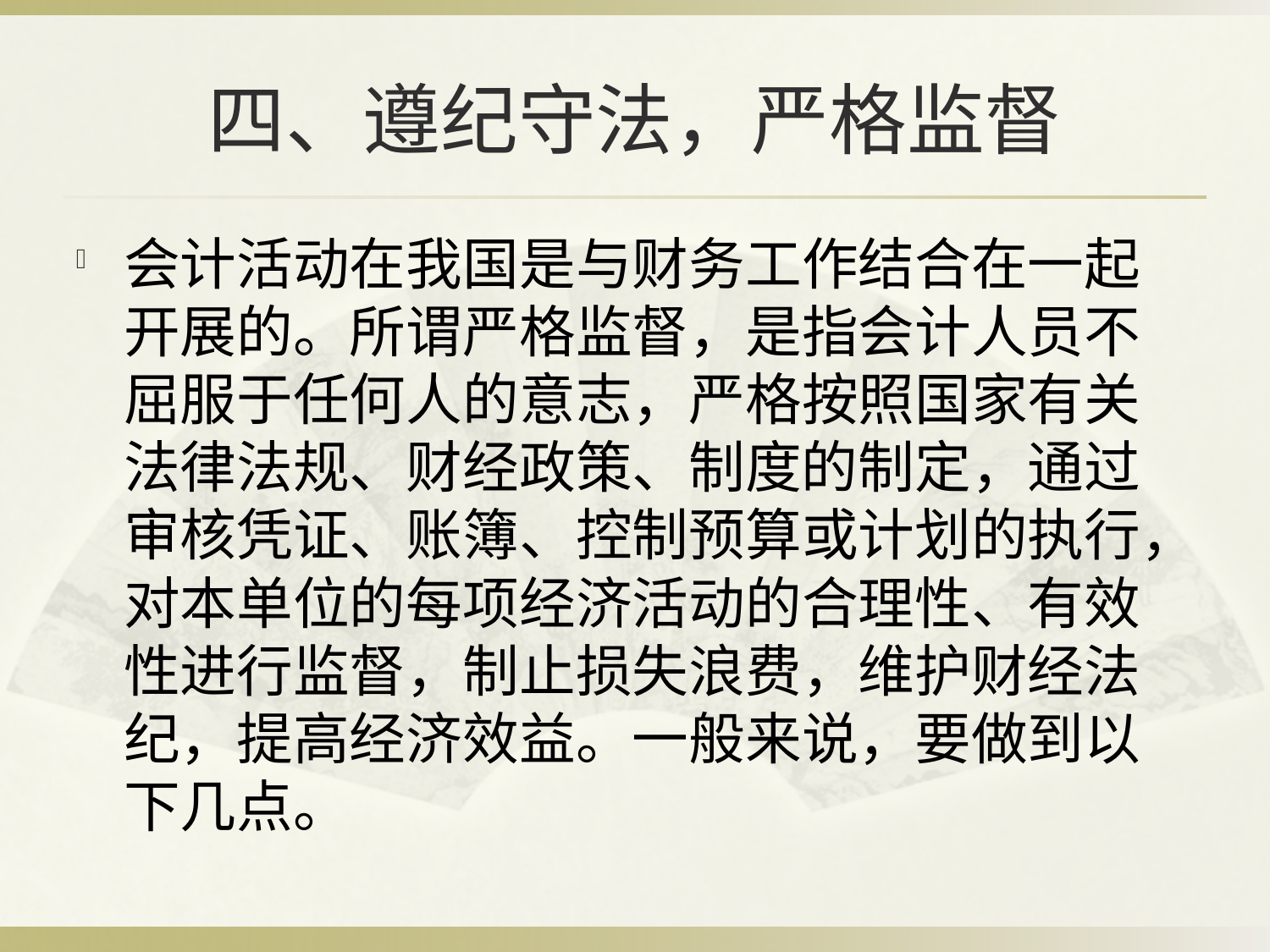

# 四、遵纪守法，严格监督
会计活动在我国是与财务工作结合在一起开展的。所谓严格监督，是指会计人员不屈服于任何人的意志，严格按照国家有关法律法规、财经政策、制度的制定，通过审核凭证、账簿、控制预算或计划的执行，对本单位的每项经济活动的合理性、有效性进行监督，制止损失浪费，维护财经法纪，提高经济效益。一般来说，要做到以下几点。